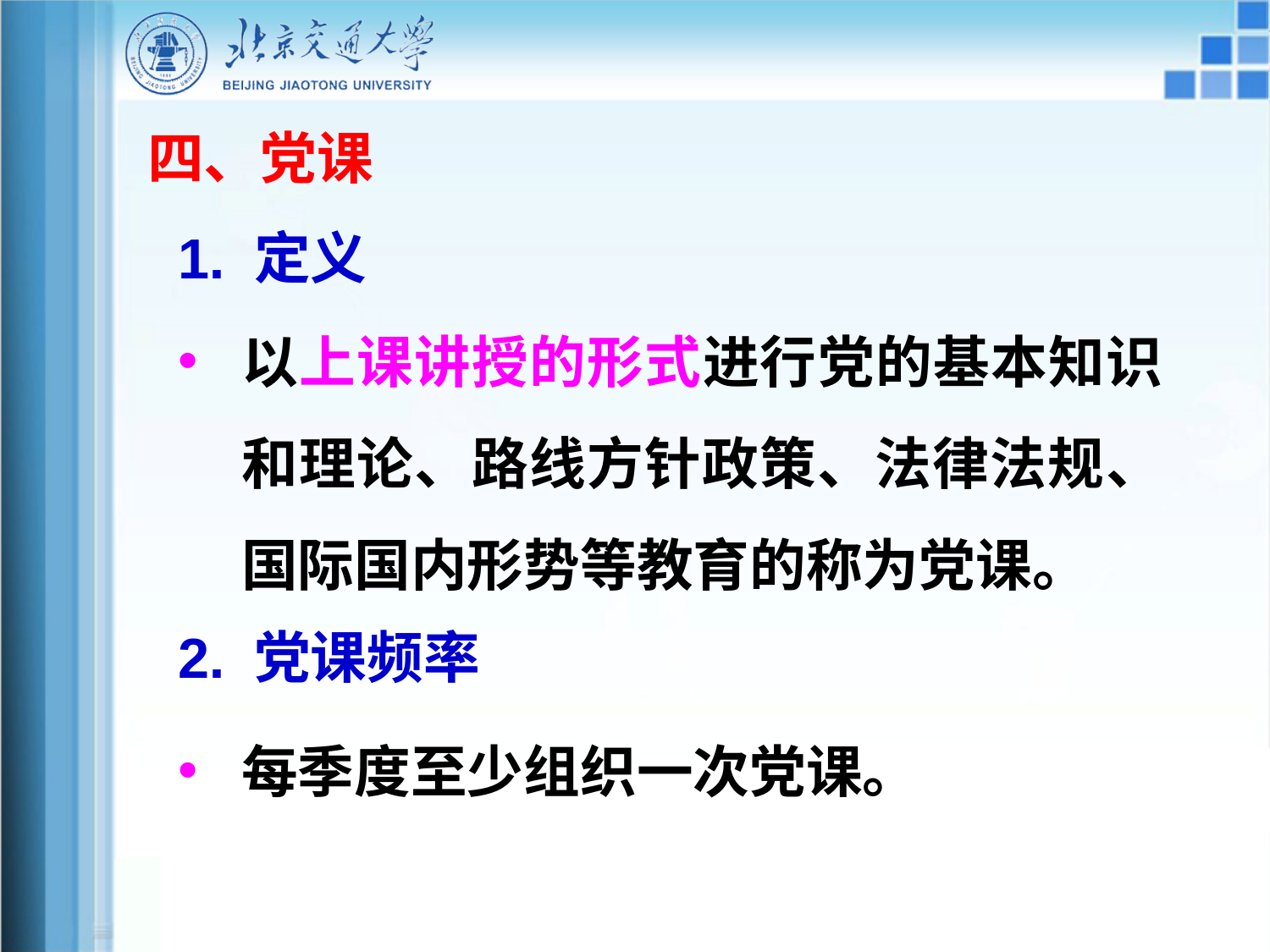

四、党课
1. 定义
以上课讲授的形式进行党的基本知识和理论、路线方针政策、法律法规、国际国内形势等教育的称为党课。
2. 党课频率
每季度至少组织一次党课。